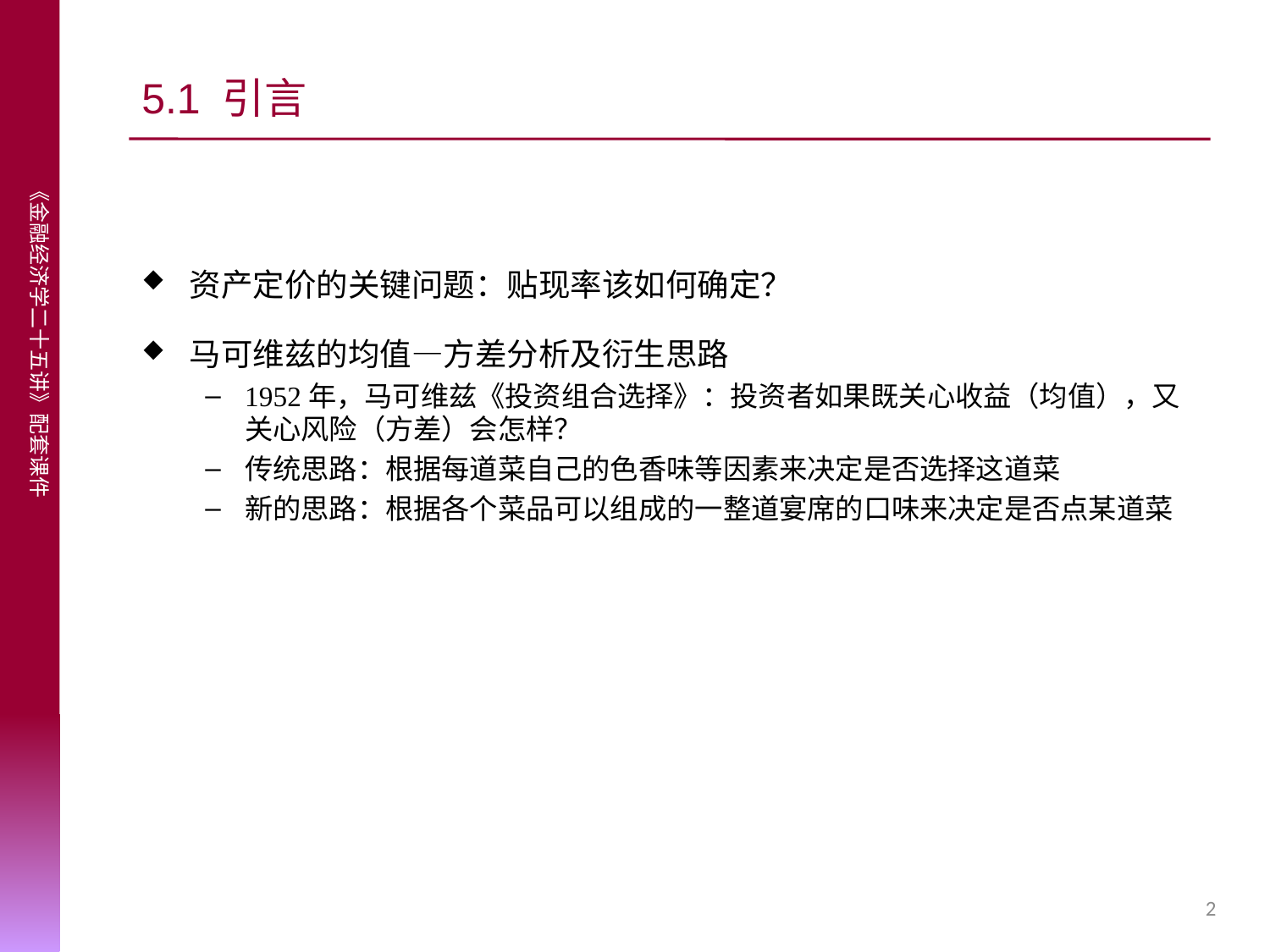

# 5.1 引言

资产定价的关键问题：贴现率该如何确定？
马可维兹的均值—方差分析及衍生思路
1952年，马可维兹《投资组合选择》：投资者如果既关心收益（均值），又关心风险（方差）会怎样？
传统思路：根据每道菜自己的色香味等因素来决定是否选择这道菜
新的思路：根据各个菜品可以组成的一整道宴席的口味来决定是否点某道菜
2